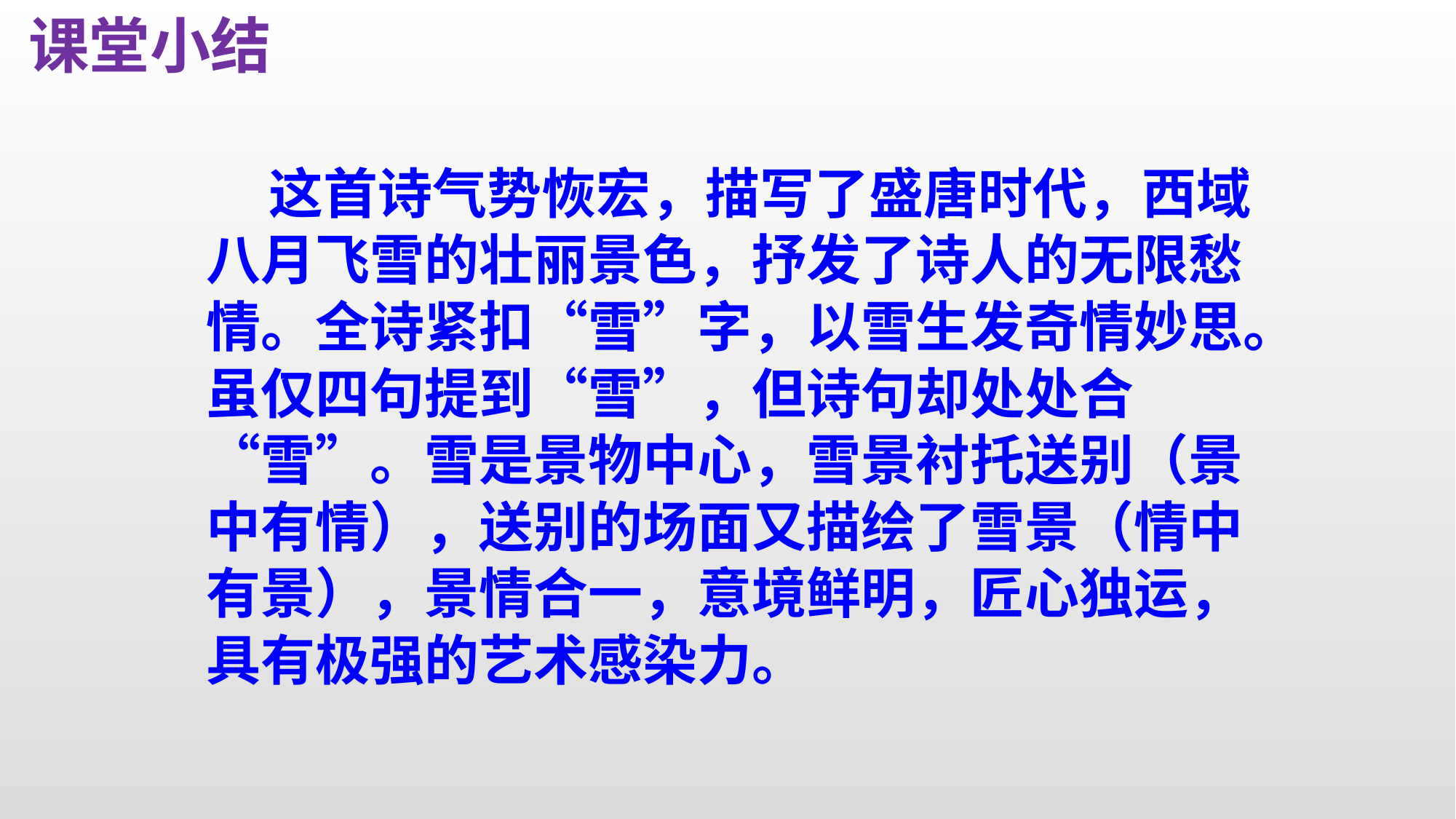

课堂小结
    这首诗气势恢宏，描写了盛唐时代，西域八月飞雪的壮丽景色，抒发了诗人的无限愁情。全诗紧扣“雪”字，以雪生发奇情妙思。虽仅四句提到“雪”，但诗句却处处合“雪”。雪是景物中心，雪景衬托送别（景中有情），送别的场面又描绘了雪景（情中有景），景情合一，意境鲜明，匠心独运，具有极强的艺术感染力。